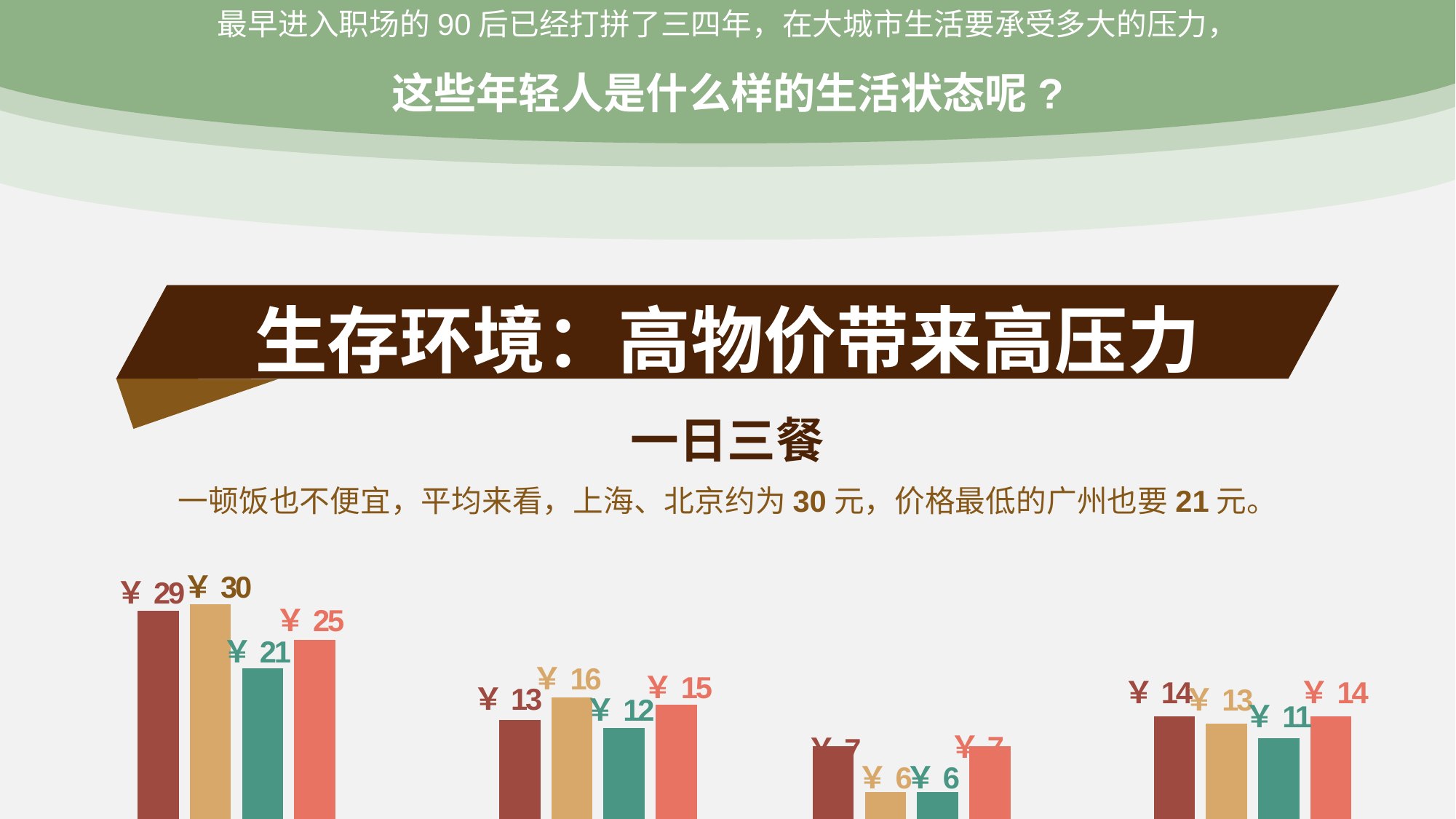

最早进入职场的90后已经打拼了三四年，在大城市生活要承受多大的压力，
这些年轻人是什么样的生活状态呢?

生存环境：高物价带来高压力

一日三餐
一顿饭也不便宜，平均来看，上海、北京约为30元，价格最低的广州也要21元。

### Chart

| Category | 北京 | 上海 | 广州 | 深圳 |
|---|---|---|---|---|
| 一份普通餐馆的饭 | 29.0 | 30.0 | 21.0 | 25.0 |
￥30
￥29
￥25
￥21

### Chart

| Category | 北京 | 上海 | 广州 | 深圳 |
|---|---|---|---|---|
|  | 13.0 | 16.0 | 12.0 | 15.0 |
￥16
￥15
￥14
￥14

### Chart

| Category | 北京 | 上海 | 广州 | 深圳 |
|---|---|---|---|---|
| 鸡蛋（12个） | 14.0 | 13.0 | 11.0 | 14.0 |
￥13
￥13
￥12
￥11

### Chart

| Category | 北京 | 上海 | 广州 | 深圳 |
|---|---|---|---|---|
| 大米（千克） | 7.0 | 6.0 | 6.0 | 7.0 |
￥7
￥7
￥6
￥6